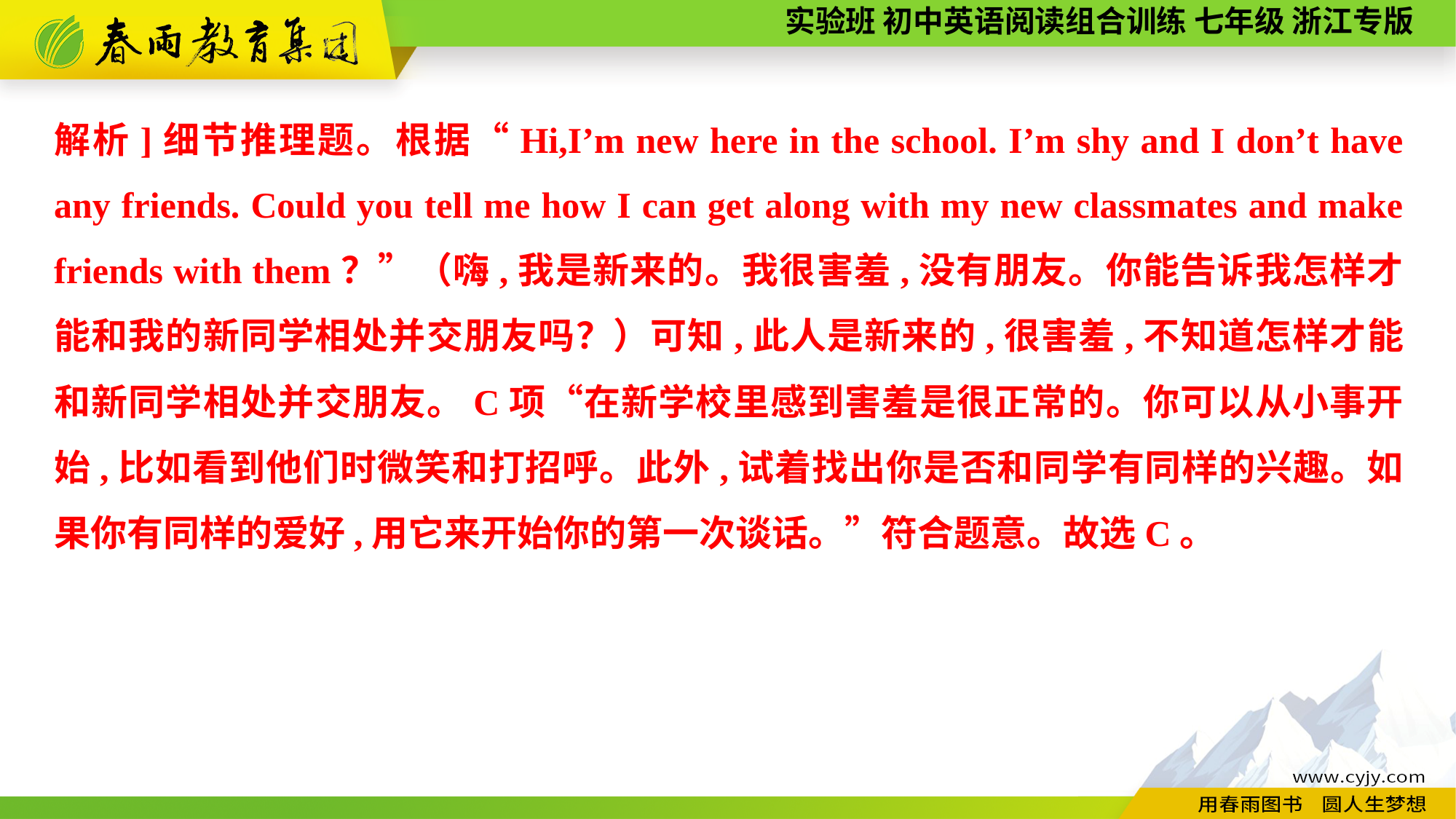

解析]细节推理题。根据“Hi,I’m new here in the school. I’m shy and I don’t have any friends. Could you tell me how I can get along with my new classmates and make friends with them？”（嗨,我是新来的。我很害羞,没有朋友。你能告诉我怎样才能和我的新同学相处并交朋友吗？）可知,此人是新来的,很害羞,不知道怎样才能和新同学相处并交朋友。C项“在新学校里感到害羞是很正常的。你可以从小事开始,比如看到他们时微笑和打招呼。此外,试着找出你是否和同学有同样的兴趣。如果你有同样的爱好,用它来开始你的第一次谈话。”符合题意。故选C。